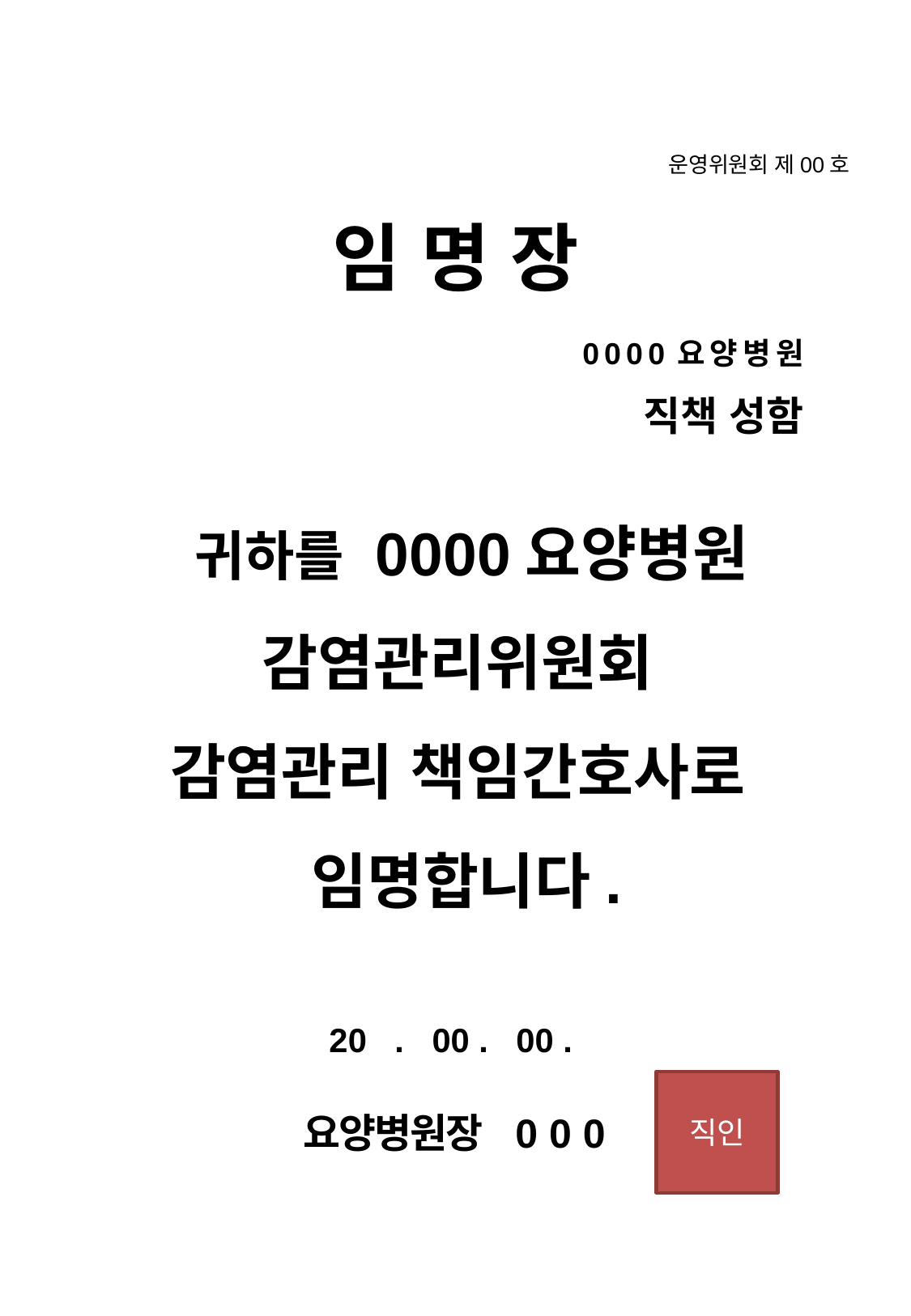

운영위원회 제00호
임 명 장
0000요양병원
직책 성함
 귀하를 0000요양병원
감염관리위원회
감염관리 책임간호사로
임명합니다.
20   .   00 .   00 .
직인
요양병원장  0 0 0